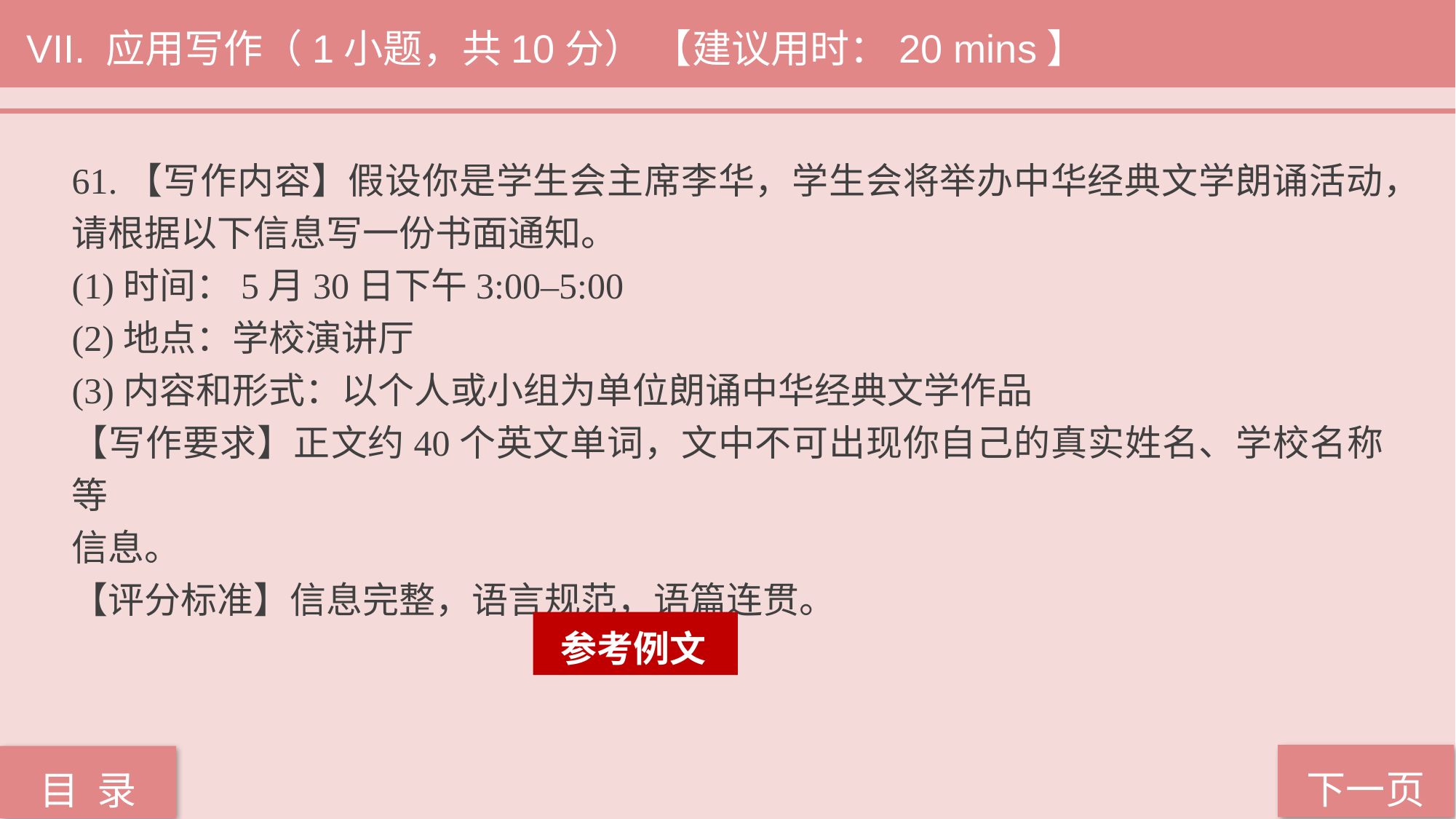

VII. 应用写作（1小题，共10分） 【建议用时：20 mins】
61.【写作内容】假设你是学生会主席李华，学生会将举办中华经典文学朗诵活动，请根据以下信息写一份书面通知。
(1)时间：5月30日下午3:00–5:00
(2)地点：学校演讲厅
(3)内容和形式：以个人或小组为单位朗诵中华经典文学作品
【写作要求】正文约40个英文单词，文中不可出现你自己的真实姓名、学校名称等
信息。
【评分标准】信息完整，语言规范，语篇连贯。
 参考例文